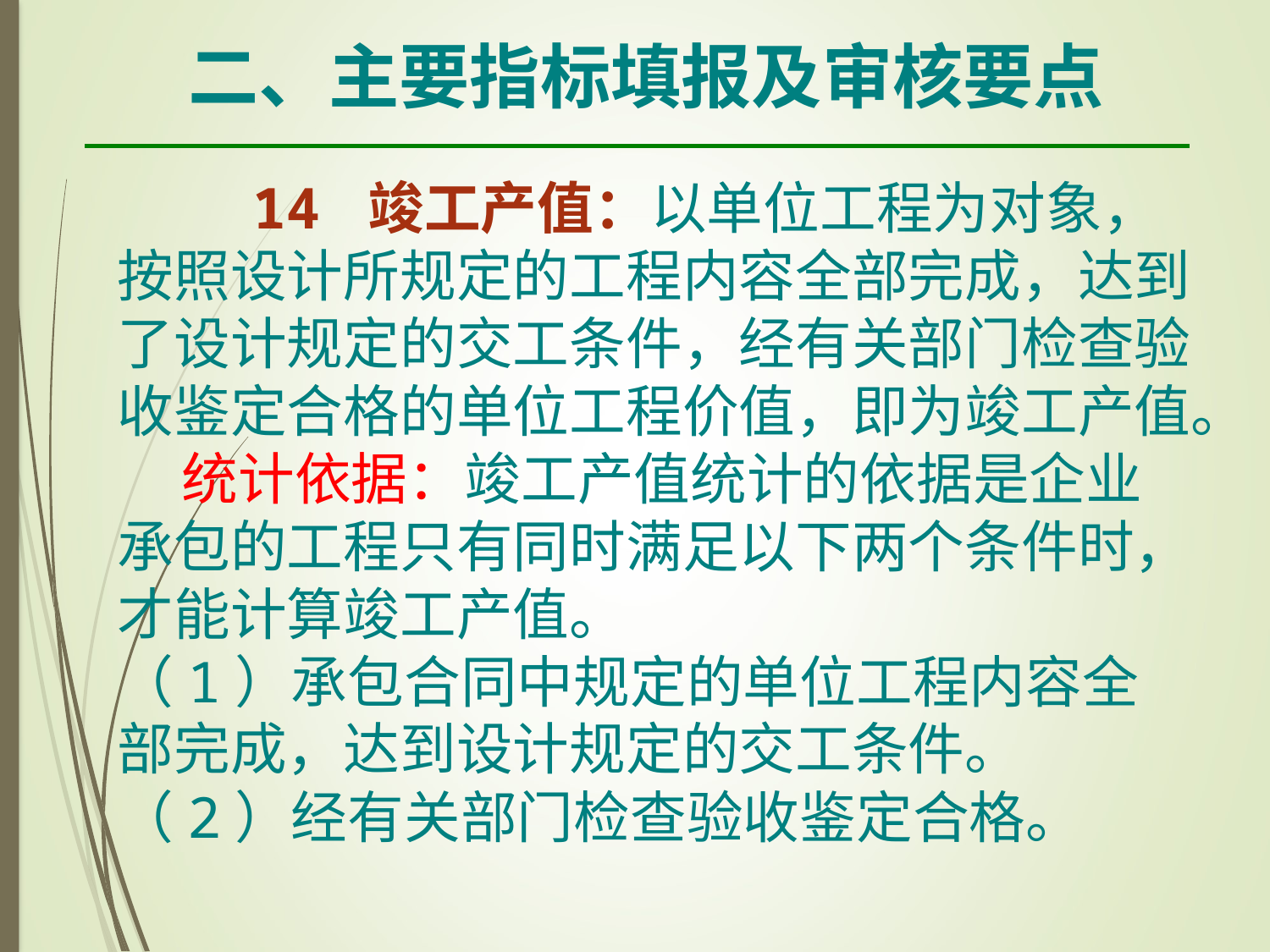

二、主要指标填报及审核要点
    14 竣工产值：以单位工程为对象，按照设计所规定的工程内容全部完成，达到了设计规定的交工条件，经有关部门检查验收鉴定合格的单位工程价值，即为竣工产值。
    统计依据：竣工产值统计的依据是企业承包的工程只有同时满足以下两个条件时，才能计算竣工产值。
（1）承包合同中规定的单位工程内容全部完成，达到设计规定的交工条件。
（2）经有关部门检查验收鉴定合格。